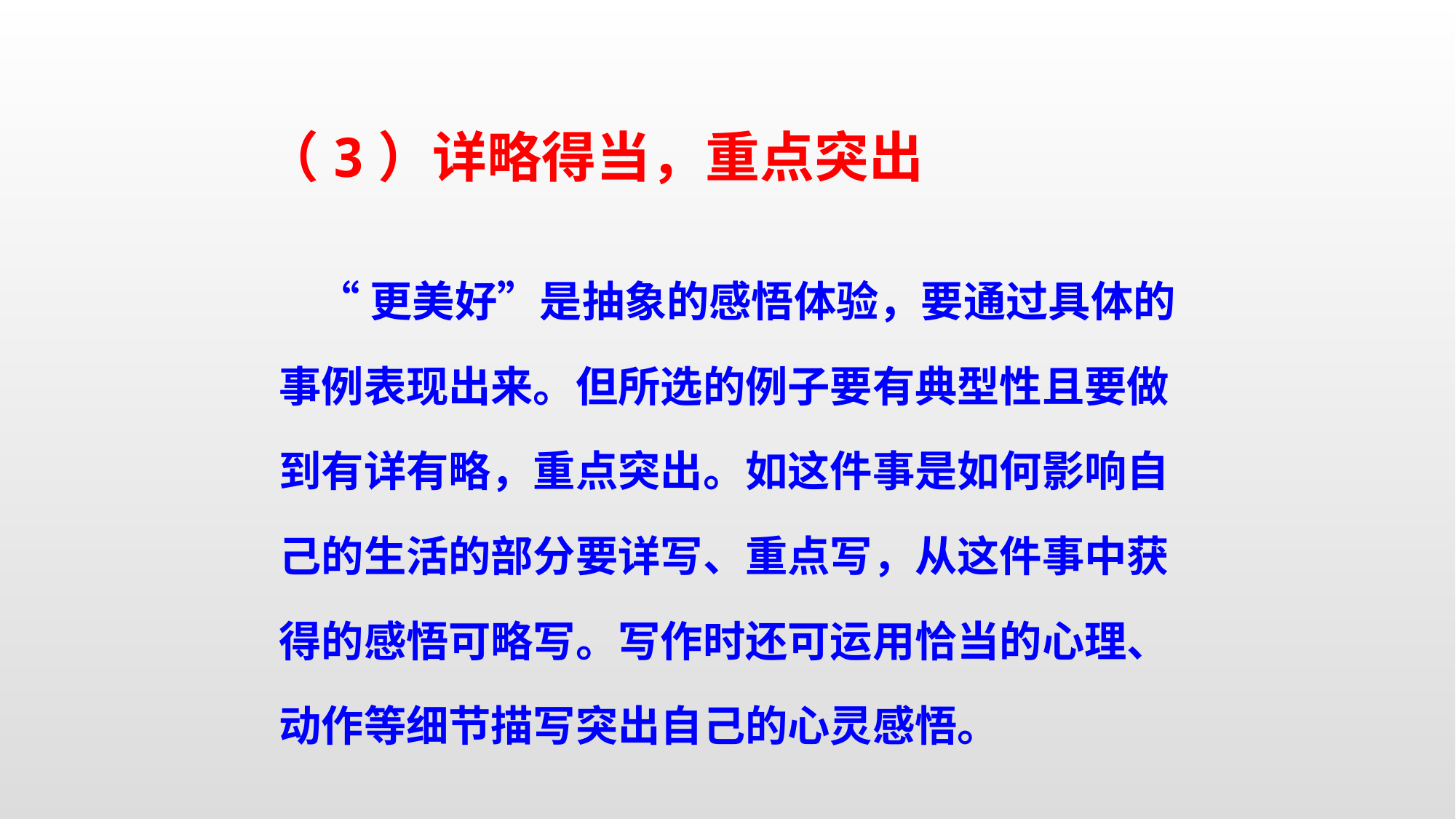

（3）详略得当，重点突出
    “更美好”是抽象的感悟体验，要通过具体的事例表现出来。但所选的例子要有典型性且要做到有详有略，重点突出。如这件事是如何影响自己的生活的部分要详写、重点写，从这件事中获得的感悟可略写。写作时还可运用恰当的心理、动作等细节描写突出自己的心灵感悟。